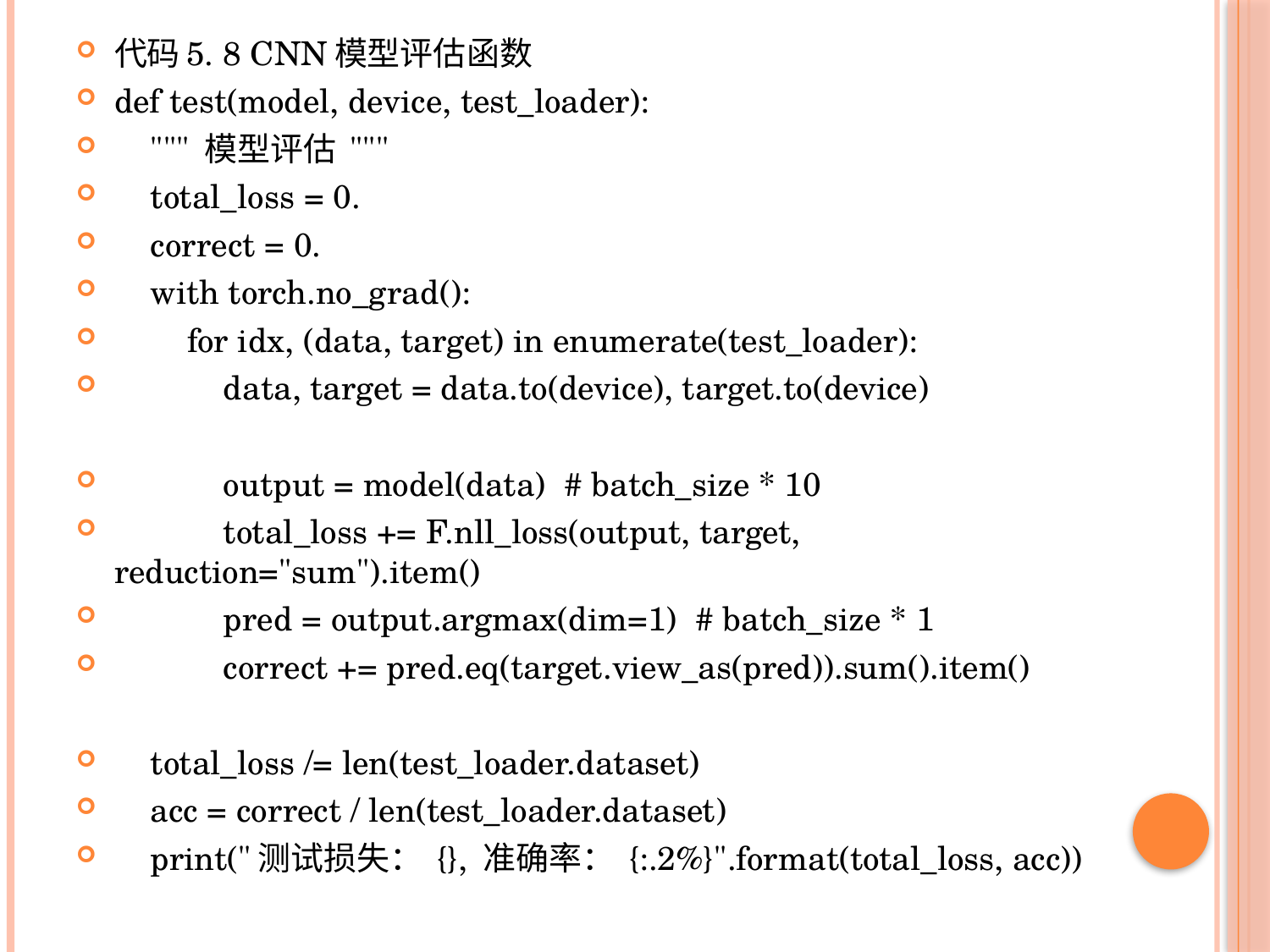

代码5. 8 CNN模型评估函数
def test(model, device, test_loader):
    """ 模型评估 """
    total_loss = 0.
    correct = 0.
    with torch.no_grad():
        for idx, (data, target) in enumerate(test_loader):
            data, target = data.to(device), target.to(device)

            output = model(data)  # batch_size * 10
            total_loss += F.nll_loss(output, target, reduction="sum").item()
            pred = output.argmax(dim=1)  # batch_size * 1
            correct += pred.eq(target.view_as(pred)).sum().item()

    total_loss /= len(test_loader.dataset)
    acc = correct / len(test_loader.dataset)
    print("测试损失： {}, 准确率： {:.2%}".format(total_loss, acc))